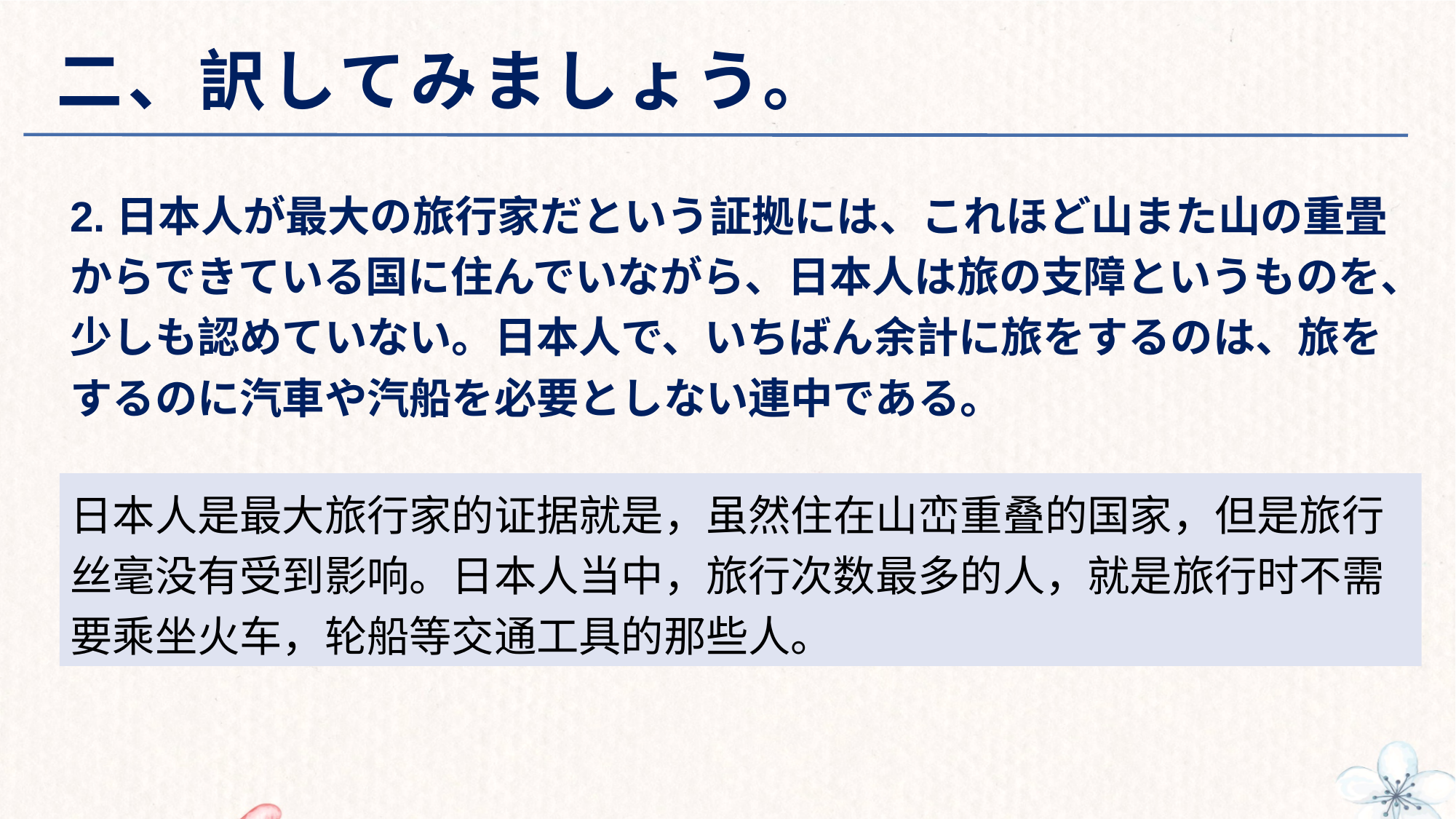

# 二、訳してみましょう。
2.日本人が最大の旅行家だという証拠には、これほど山また山の重畳からできている国に住んでいながら、日本人は旅の支障というものを、少しも認めていない。日本人で、いちばん余計に旅をするのは、旅をするのに汽車や汽船を必要としない連中である。
日本人是最大旅行家的证据就是，虽然住在山峦重叠的国家，但是旅行丝毫没有受到影响。日本人当中，旅行次数最多的人，就是旅行时不需要乘坐火车，轮船等交通工具的那些人。